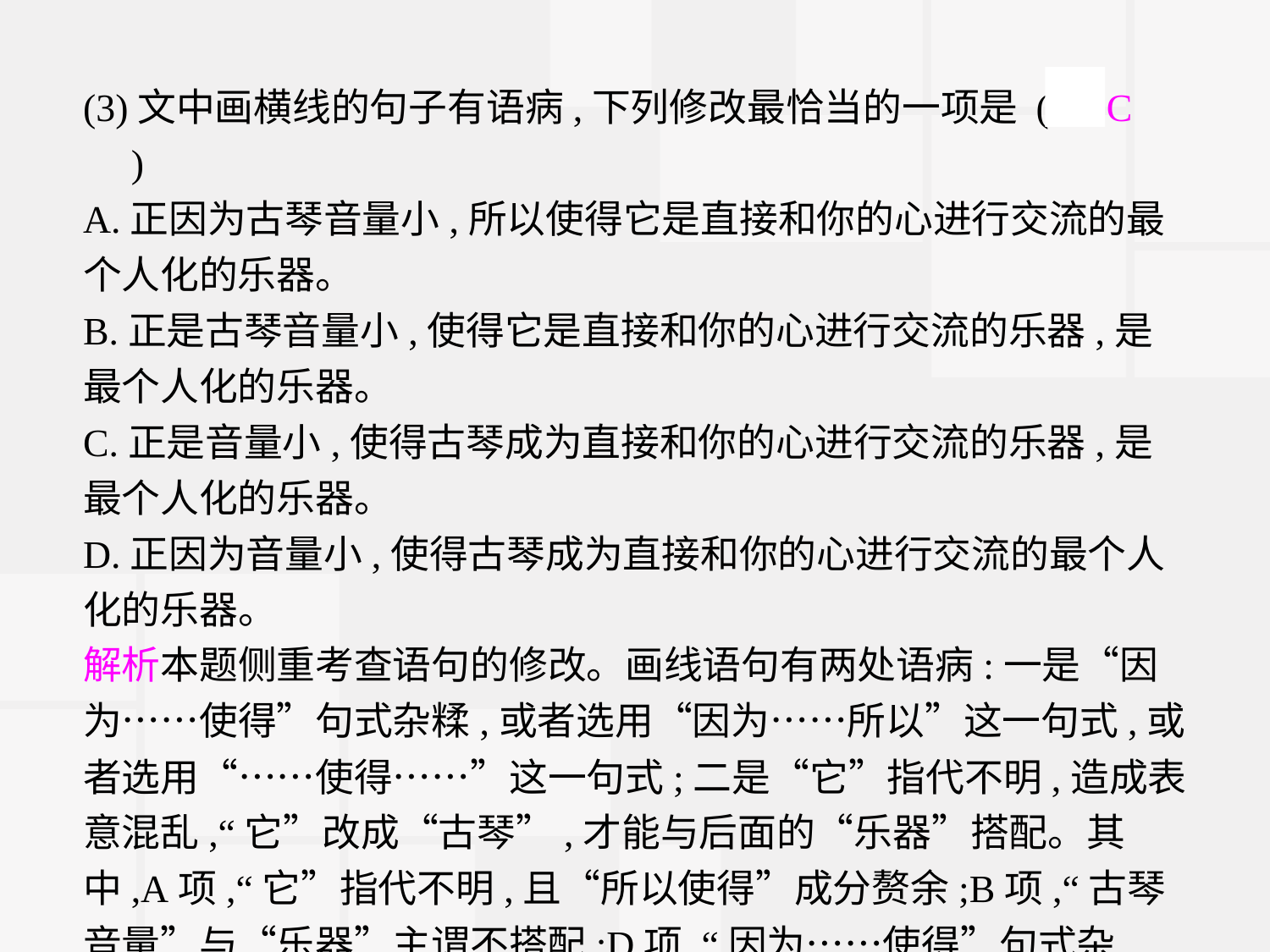

(3)文中画横线的句子有语病,下列修改最恰当的一项是 (　C　)
A.正因为古琴音量小,所以使得它是直接和你的心进行交流的最个人化的乐器。
B.正是古琴音量小,使得它是直接和你的心进行交流的乐器,是最个人化的乐器。
C.正是音量小,使得古琴成为直接和你的心进行交流的乐器,是最个人化的乐器。
D.正因为音量小,使得古琴成为直接和你的心进行交流的最个人化的乐器。
解析本题侧重考查语句的修改。画线语句有两处语病:一是“因为……使得”句式杂糅,或者选用“因为……所以”这一句式,或者选用“……使得……”这一句式;二是“它”指代不明,造成表意混乱,“它”改成“古琴”,才能与后面的“乐器”搭配。其中,A项,“它”指代不明,且“所以使得”成分赘余;B项,“古琴音量”与“乐器”主谓不搭配;D项,“因为……使得”句式杂糅。故选择C项。